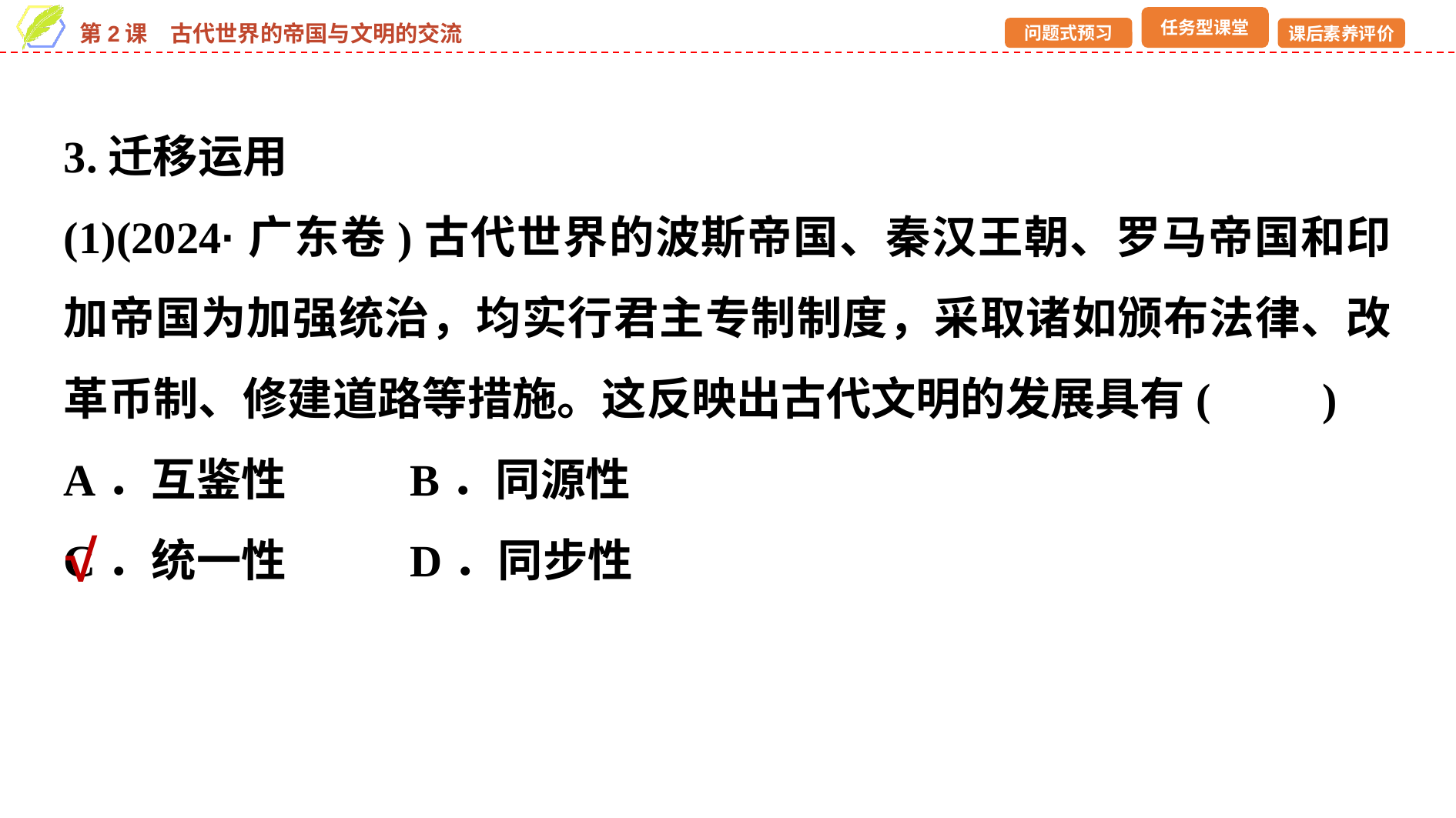

3.迁移运用
(1)(2024·广东卷)古代世界的波斯帝国、秦汉王朝、罗马帝国和印加帝国为加强统治，均实行君主专制制度，采取诸如颁布法律、改革币制、修建道路等措施。这反映出古代文明的发展具有(　　)
A．互鉴性    	B．同源性
C．统一性    	D．同步性
√